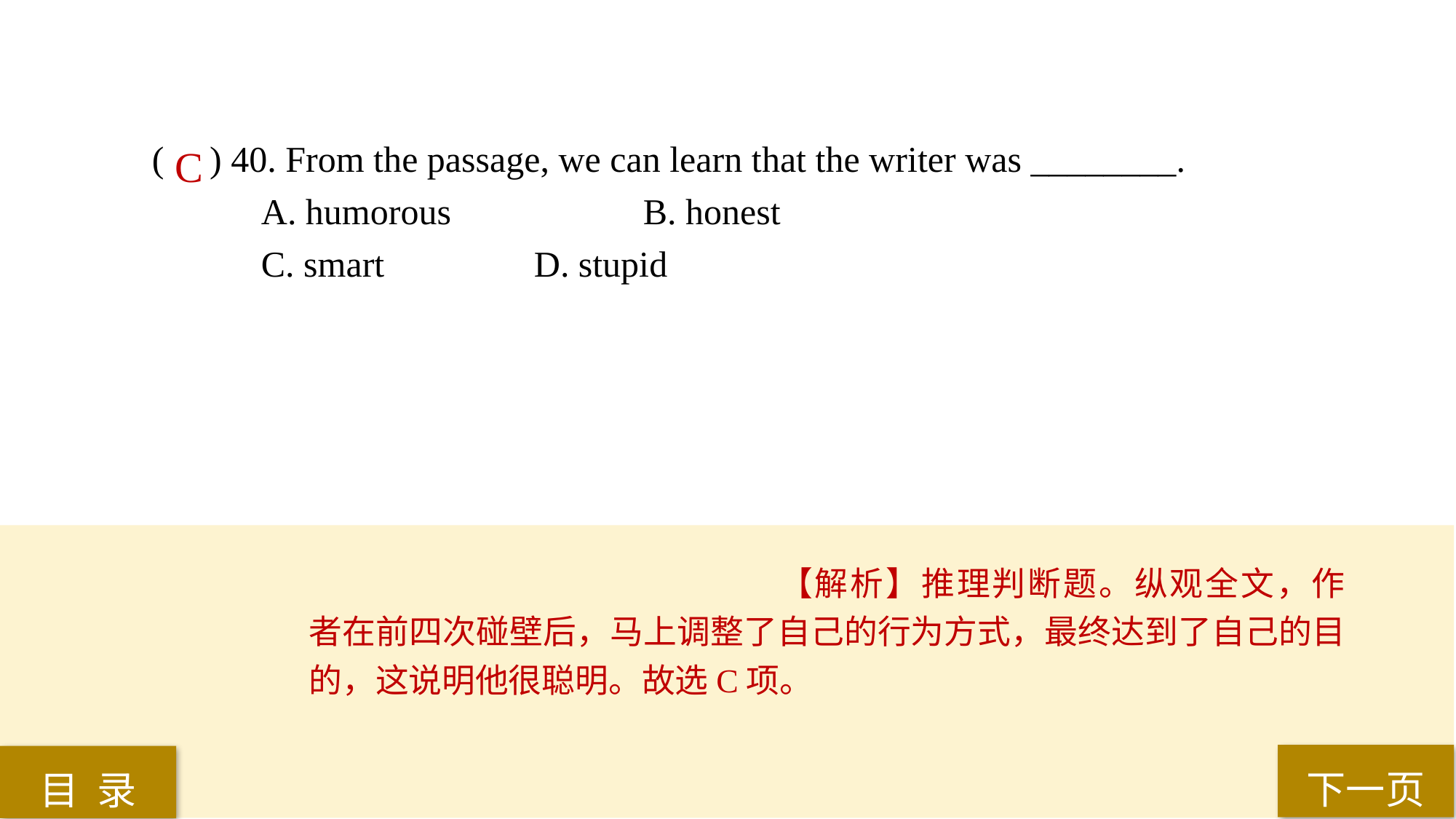

(     ) 40. From the passage, we can learn that the writer was ________.
A. humorous 		B. honest
C. smart 		D. stupid
C
【解析】推理判断题。纵观全文，作者在前四次碰壁后，马上调整了自己的行为方式，最终达到了自己的目的，这说明他很聪明。故选C项。